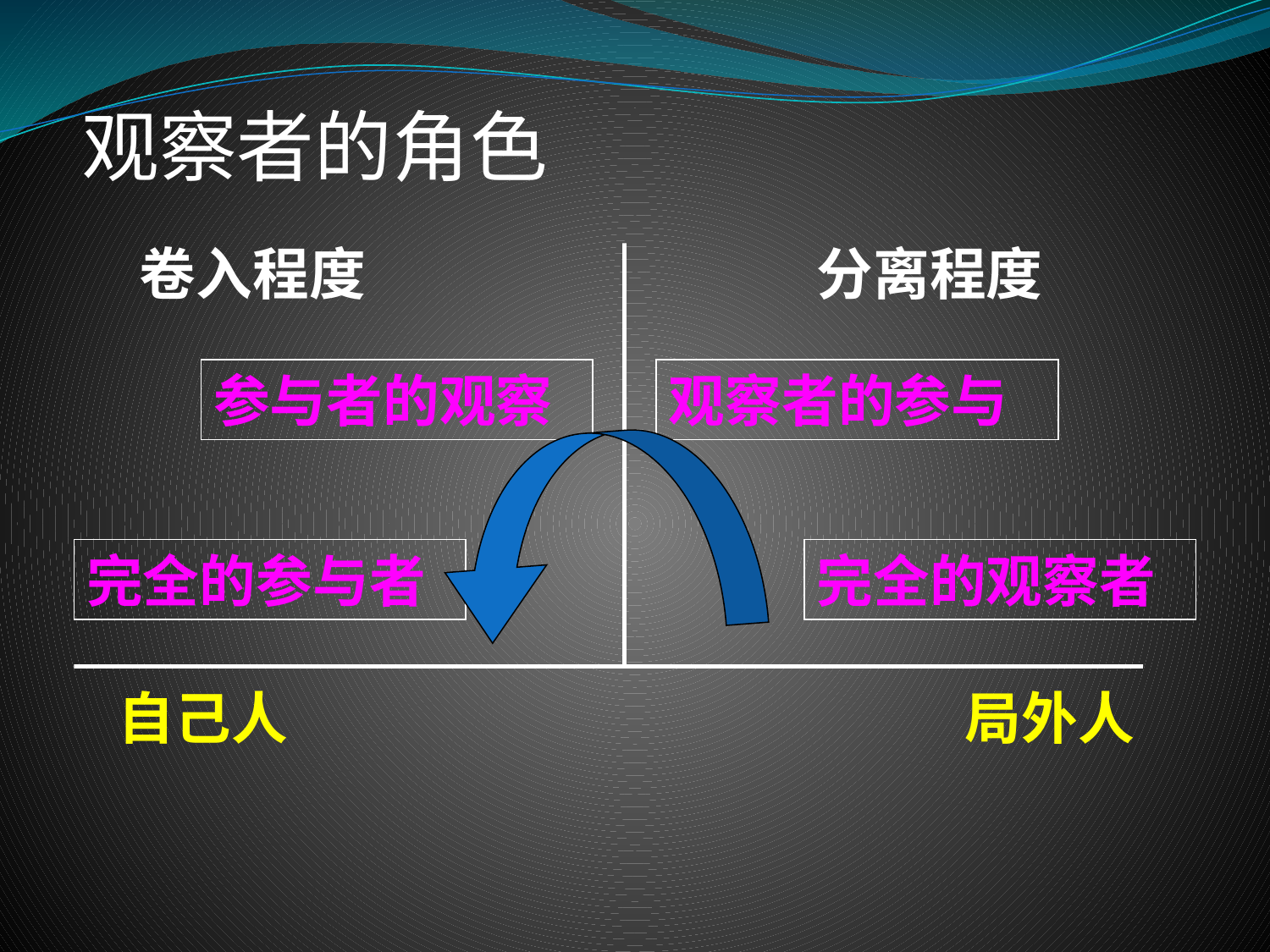

观察者的角色
卷入程度
分离程度

参与者的观察
观察者的参与

完全的参与者
完全的观察者

自己人
局外人